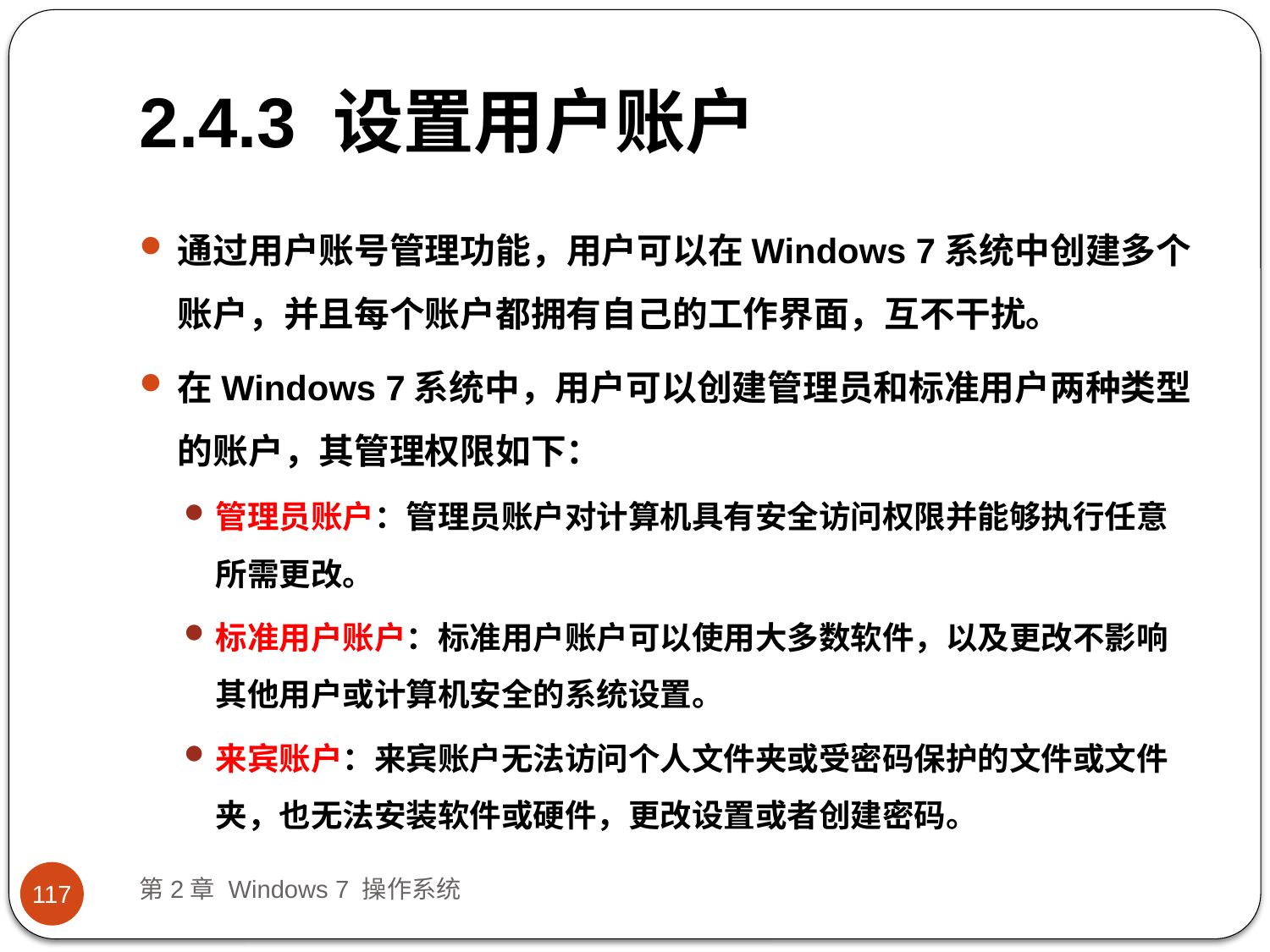

# 2.4.3 设置用户账户
通过用户账号管理功能，用户可以在Windows 7系统中创建多个账户，并且每个账户都拥有自己的工作界面，互不干扰。
在Windows 7系统中，用户可以创建管理员和标准用户两种类型的账户，其管理权限如下：
管理员账户：管理员账户对计算机具有安全访问权限并能够执行任意所需更改。
标准用户账户：标准用户账户可以使用大多数软件，以及更改不影响其他用户或计算机安全的系统设置。
来宾账户：来宾账户无法访问个人文件夹或受密码保护的文件或文件夹，也无法安装软件或硬件，更改设置或者创建密码。
第2章 Windows 7 操作系统
117